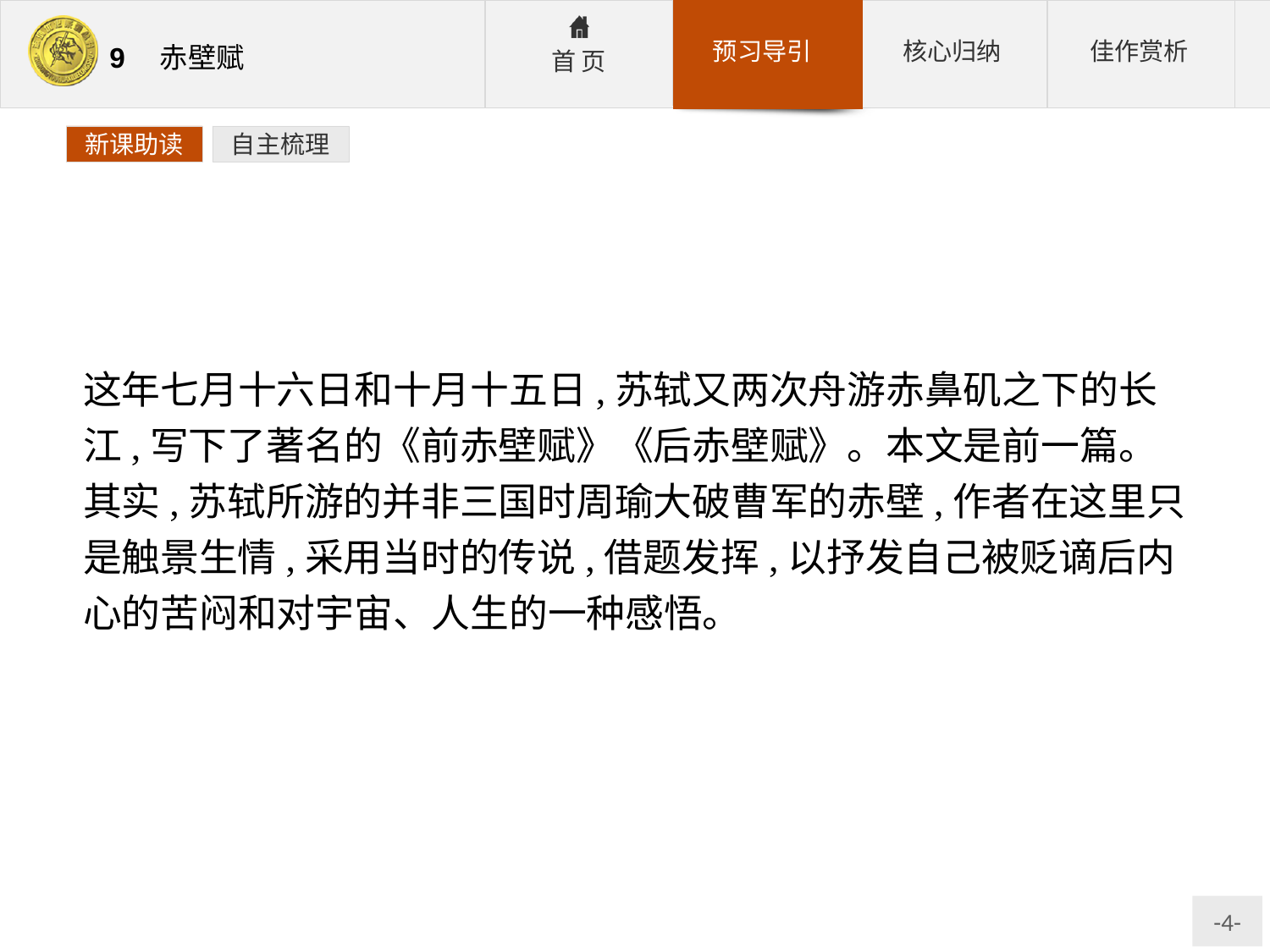

新课助读
自主梳理
这年七月十六日和十月十五日,苏轼又两次舟游赤鼻矶之下的长江,写下了著名的《前赤壁赋》《后赤壁赋》。本文是前一篇。其实,苏轼所游的并非三国时周瑜大破曹军的赤壁,作者在这里只是触景生情,采用当时的传说,借题发挥,以抒发自己被贬谪后内心的苦闷和对宇宙、人生的一种感悟。